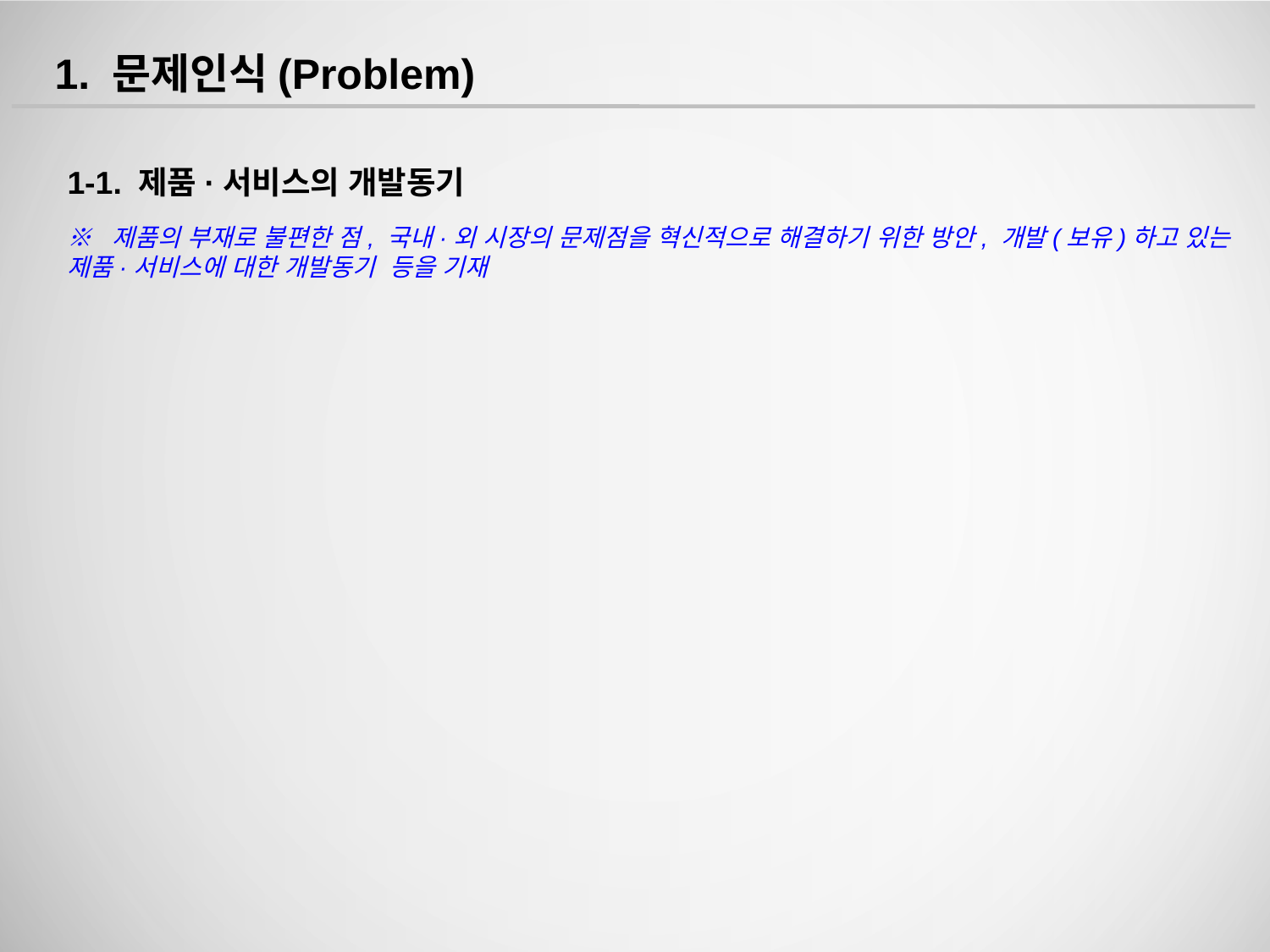

1. 문제인식(Problem)
1-1. 제품·서비스의 개발동기

※  제품의 부재로 불편한 점, 국내·외 시장의 문제점을 혁신적으로 해결하기 위한 방안, 개발(보유)하고 있는 제품·서비스에 대한 개발동기  등을 기재